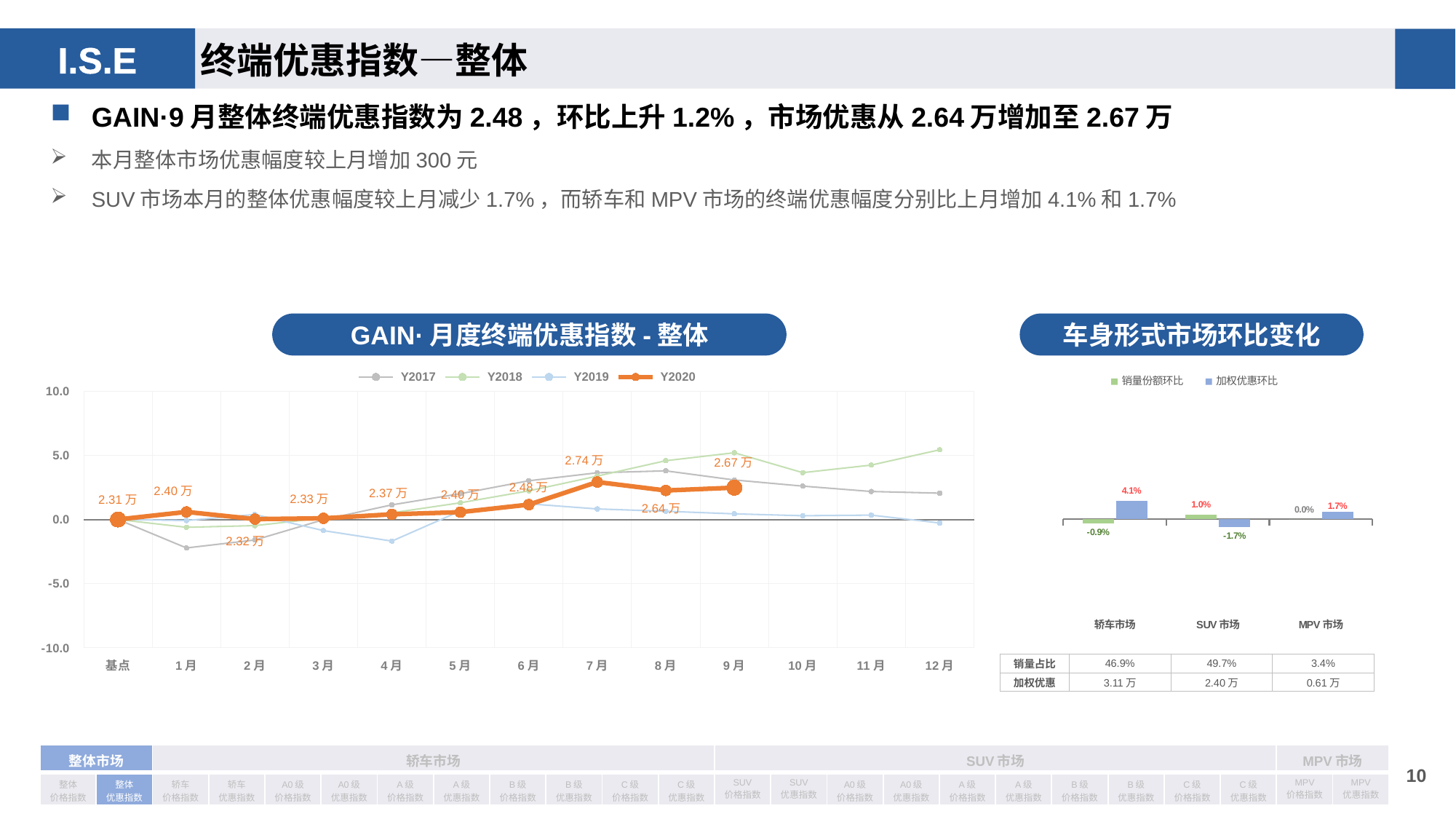

终端优惠指数—整体
GAIN·9月整体终端优惠指数为2.48，环比上升1.2%，市场优惠从2.64万增加至2.67万
本月整体市场优惠幅度较上月增加300元
SUV市场本月的整体优惠幅度较上月减少1.7%，而轿车和MPV市场的终端优惠幅度分别比上月增加4.1%和1.7%
GAIN·月度终端优惠指数-整体

车身形式市场环比变化

### Chart

| Category |  Y2017  |  Y2018  |  Y2019  |  Y2020  |
|---|---|---|---|---|
| 基点 | 0.0 | 0.0 | 0.0 | 0.0 |
| 1月 | -2.22 | -0.61 | -0.08 | 0.59 |
| 2月 | -1.6 | -0.48 | 0.39 | 0.03 |
| 3月 | -0.02 | 0.12 | -0.87 | 0.09 |
| 4月 | 1.14 | 0.52 | -1.69 | 0.40209771562312696 |
| 5月 | 2.01 | 1.3 | 0.66 | 0.5694268688662922 |
| 6月 | 3.02 | 2.23 | 1.22 | 1.1601067057930614 |
| 7月 | 3.64 | 3.38 | 0.82 | 2.92 |
| 8月 | 3.79 | 4.58 | 0.64 | 2.26 |
| 9月 | 3.08 | 5.2 | 0.44 | 2.48 |
| 10月 | 2.6 | 3.65 | 0.29 | None |
| 11月 | 2.18 | 4.24 | 0.34 | None |
| 12月 | 2.05 | 5.43 | -0.27 | None |

### Chart

| Category | 销量份额环比 | 加权优惠环比 |
|---|---|---|
| 轿车市场 | -0.009 | 0.041 |
| SUV市场 | 0.01 | -0.017 |
| MPV市场 | 0.0 | 0.017 |
| 销量占比 | 46.9% | 49.7% | 3.4% |
| --- | --- | --- | --- |
| 加权优惠 | 3.11万 | 2.40万 | 0.61万 |
| 整体市场 |  | 轿车市场 |  |  |  |  |  |  |  |  |  | SUV市场 |  |  |  |  |  |  |  |  |  | MPV市场 |  |
| --- | --- | --- | --- | --- | --- | --- | --- | --- | --- | --- | --- | --- | --- | --- | --- | --- | --- | --- | --- | --- | --- | --- | --- |
| 整体 价格指数 | 整体 优惠指数 | 轿车 价格指数 | 轿车 优惠指数 | A0级 价格指数 | A0级 优惠指数 | A级 价格指数 | A级 优惠指数 | B级 价格指数 | B级 优惠指数 | C级 价格指数 | C级 优惠指数 | SUV 价格指数 | SUV 优惠指数 | A0级 价格指数 | A0级 优惠指数 | A级 价格指数 | A级 优惠指数 | B级 价格指数 | B级 优惠指数 | C级 价格指数 | C级 优惠指数 | MPV 价格指数 | MPV 优惠指数 |
10